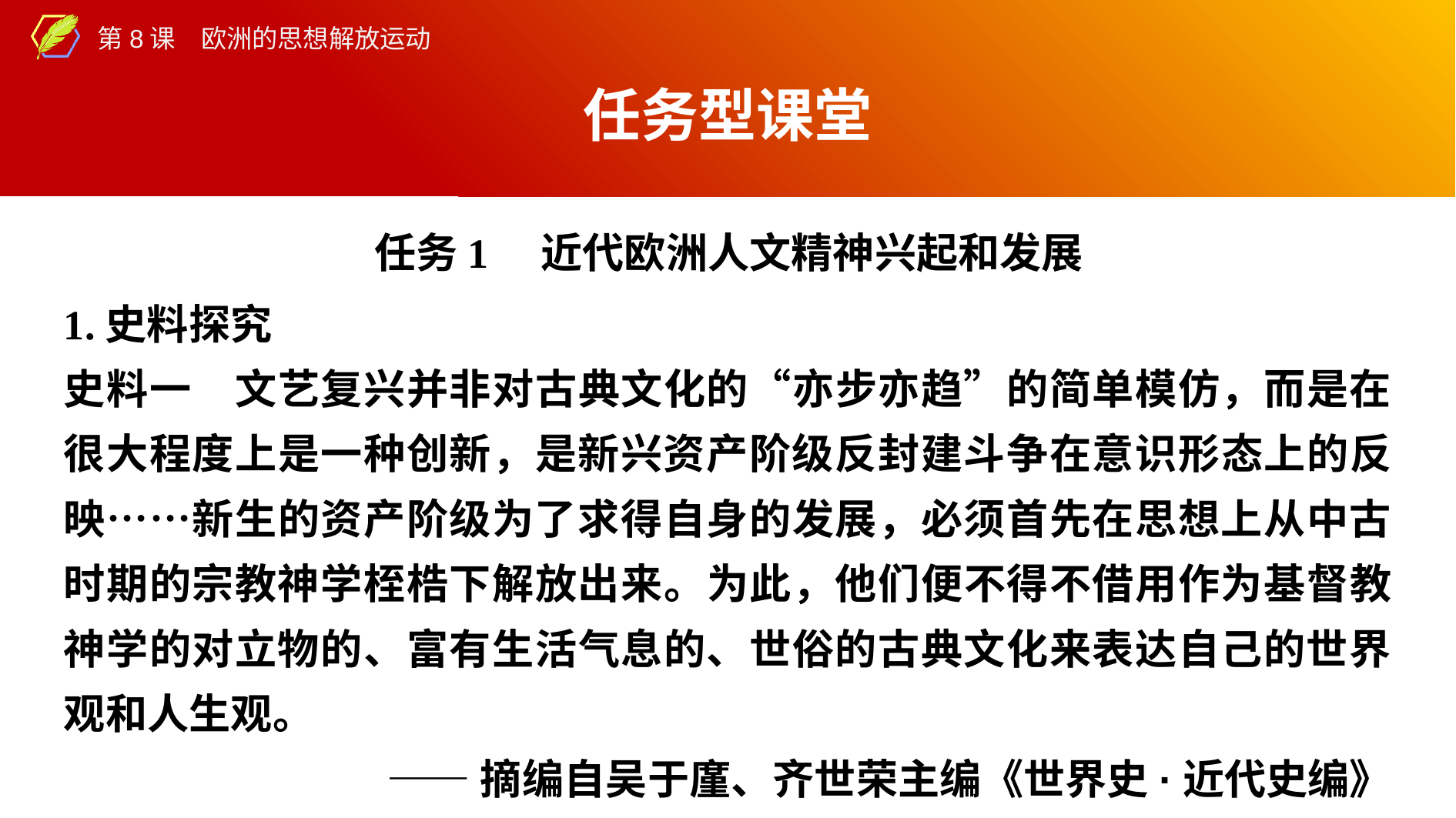

任务型课堂
任务1　近代欧洲人文精神兴起和发展
1.史料探究
史料一　文艺复兴并非对古典文化的“亦步亦趋”的简单模仿，而是在很大程度上是一种创新，是新兴资产阶级反封建斗争在意识形态上的反映……新生的资产阶级为了求得自身的发展，必须首先在思想上从中古时期的宗教神学桎梏下解放出来。为此，他们便不得不借用作为基督教神学的对立物的、富有生活气息的、世俗的古典文化来表达自己的世界观和人生观。
——摘编自吴于廑、齐世荣主编《世界史·近代史编》